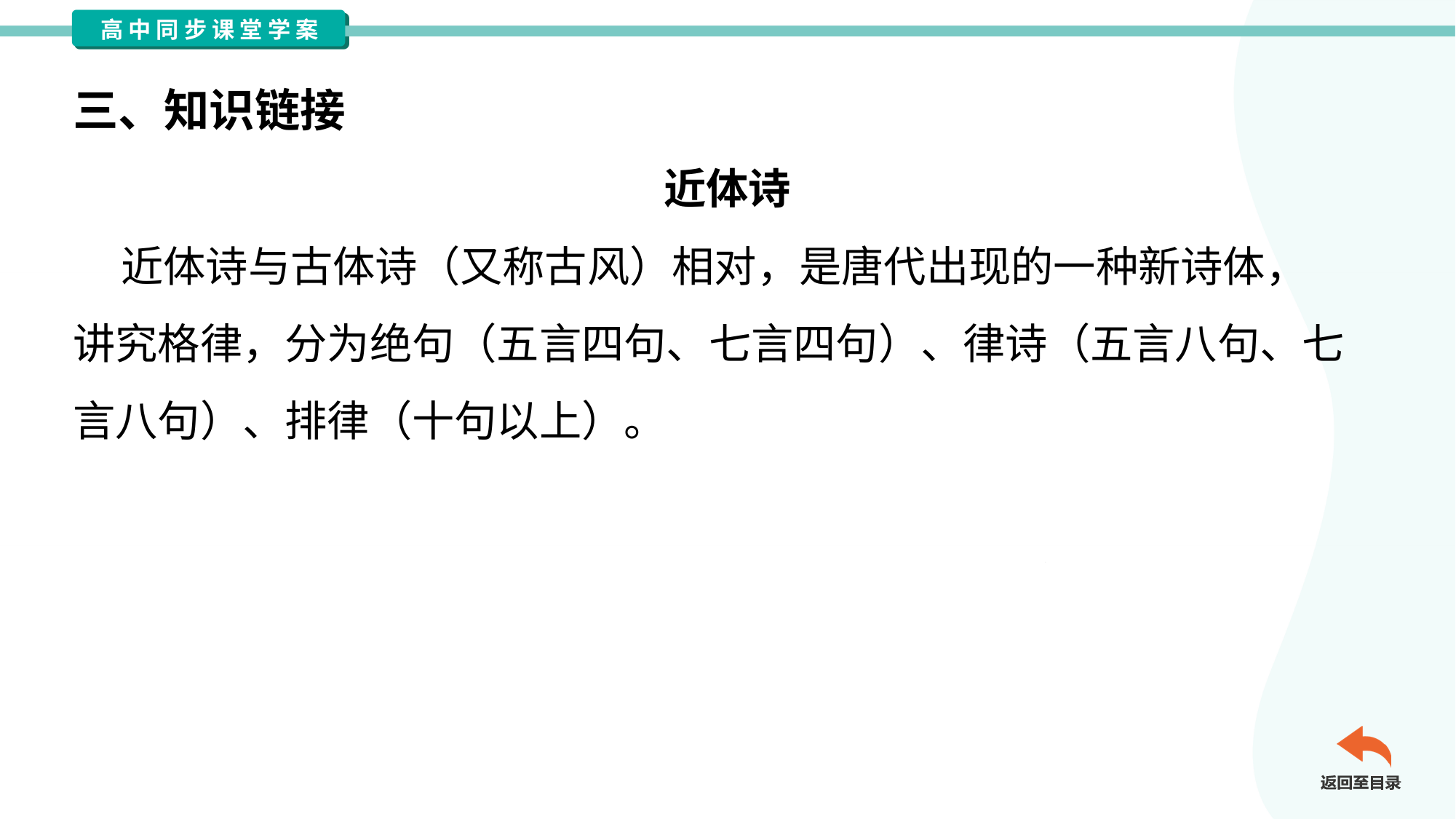

三、知识链接
近体诗
    近体诗与古体诗（又称古风）相对，是唐代出现的一种新诗体，
讲究格律，分为绝句（五言四句、七言四句）、律诗（五言八句、七
言八句）、排律（十句以上）。